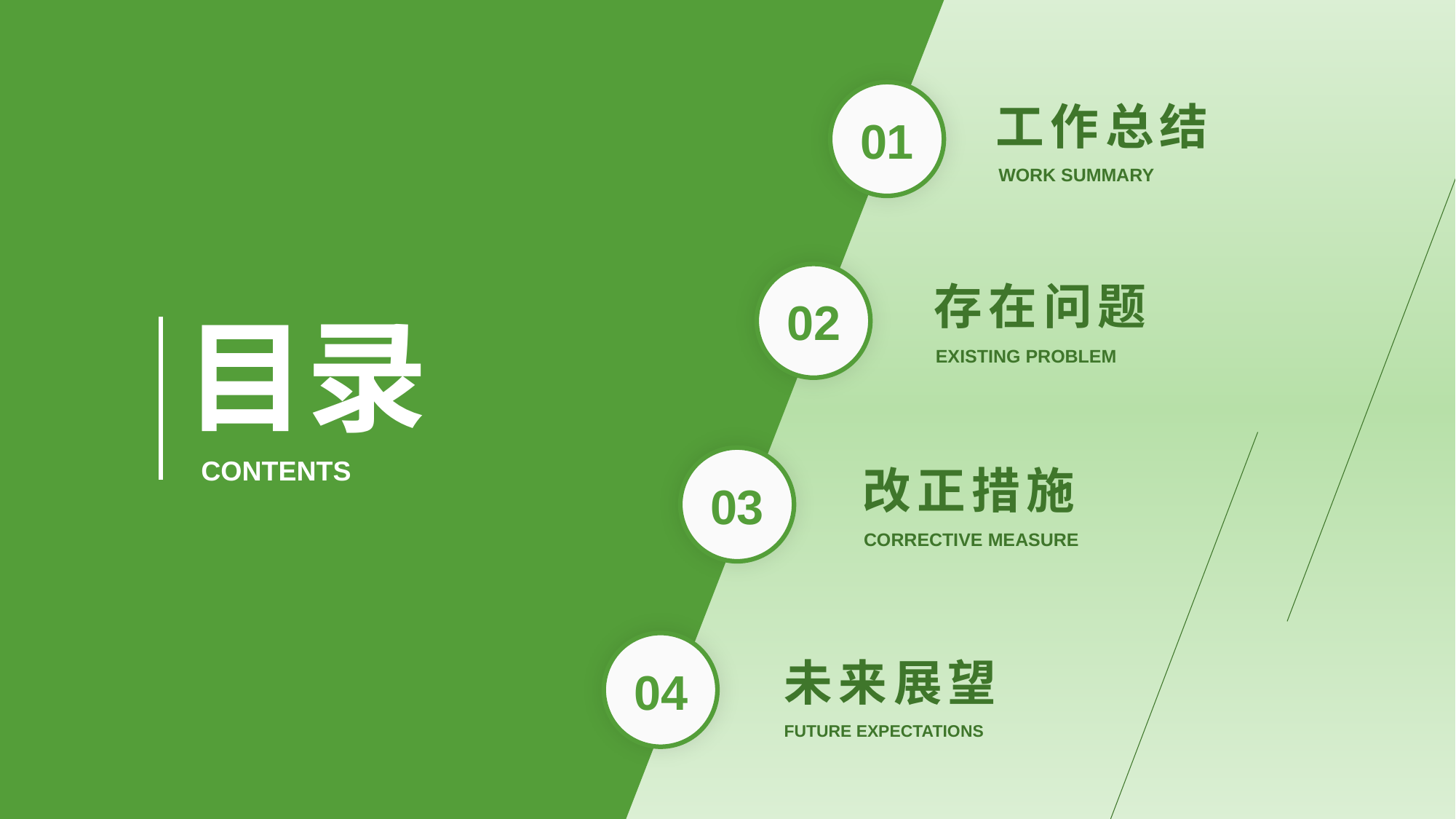

工作总结
WORK SUMMARY
01

存在问题
EXISTING PROBLEM
02
目录
CONTENTS

改正措施
CORRECTIVE MEASURE
03

未来展望
FUTURE EXPECTATIONS
04